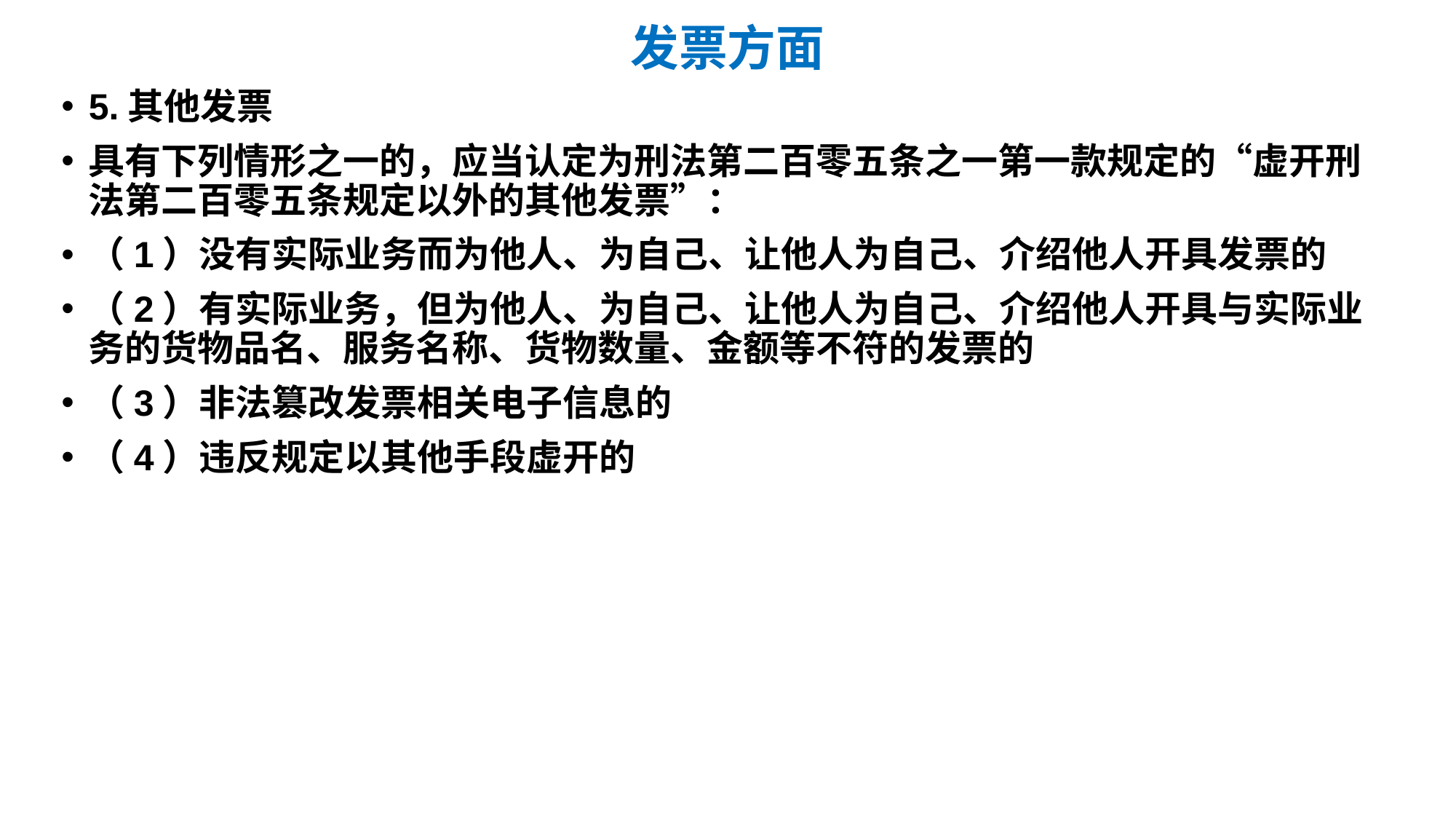

# 发票方面
5.其他发票
具有下列情形之一的，应当认定为刑法第二百零五条之一第一款规定的“虚开刑法第二百零五条规定以外的其他发票”：
（1）没有实际业务而为他人、为自己、让他人为自己、介绍他人开具发票的
（2）有实际业务，但为他人、为自己、让他人为自己、介绍他人开具与实际业务的货物品名、服务名称、货物数量、金额等不符的发票的
（3）非法篡改发票相关电子信息的
（4）违反规定以其他手段虚开的